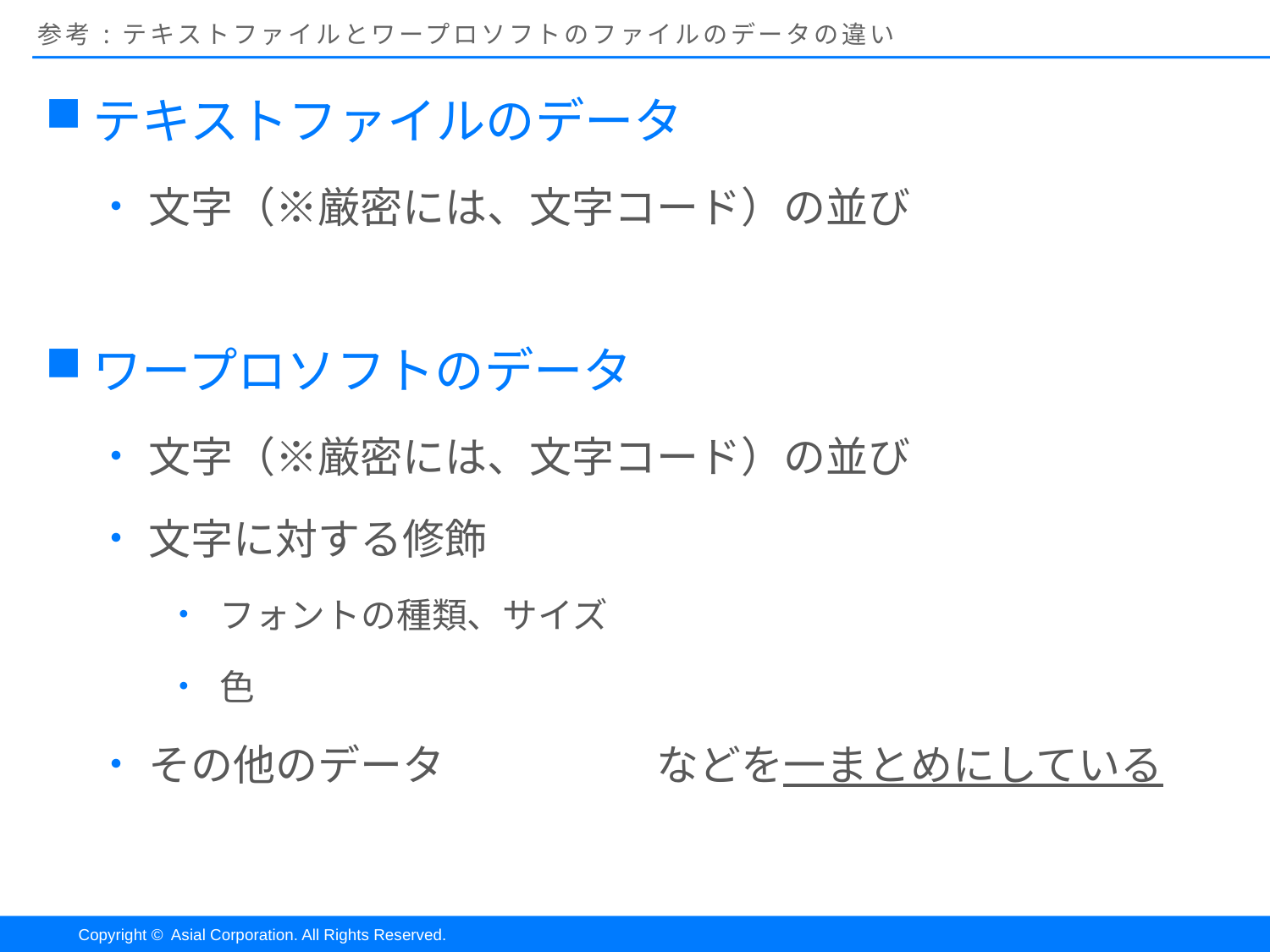

# 参考:テキストファイルとワープロソフトのファイルのデータの違い

テキストファイルのデータ
文字（※厳密には、文字コード）の並び

ワープロソフトのデータ
文字（※厳密には、文字コード）の並び
文字に対する修飾
フォントの種類、サイズ
色
その他のデータ		などを一まとめにしている